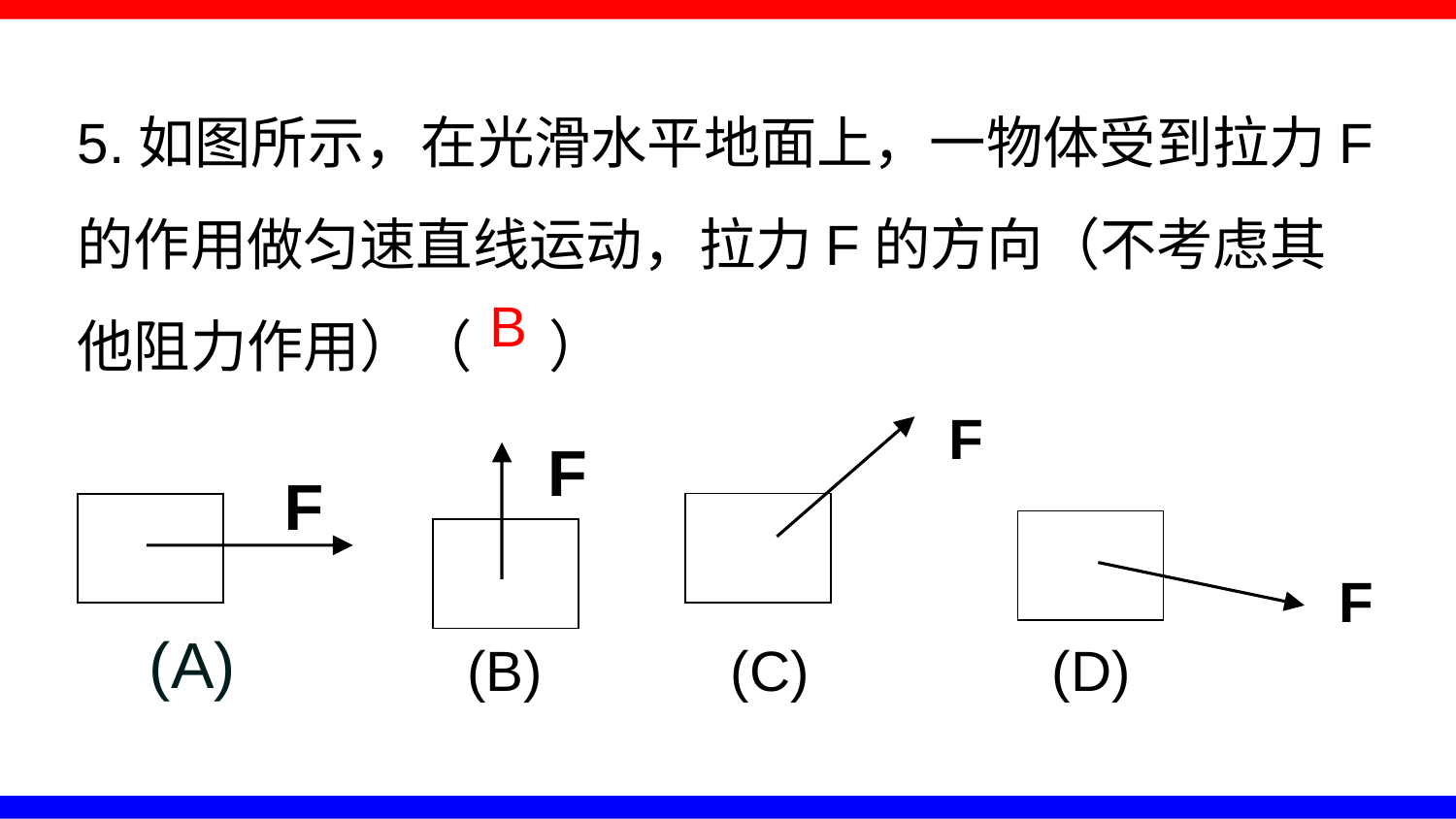

5.如图所示，在光滑水平地面上，一物体受到拉力F的作用做匀速直线运动，拉力F的方向（不考虑其他阻力作用）（      ）
B
F

F

F

F

(A)
(C)
(B)
(D)